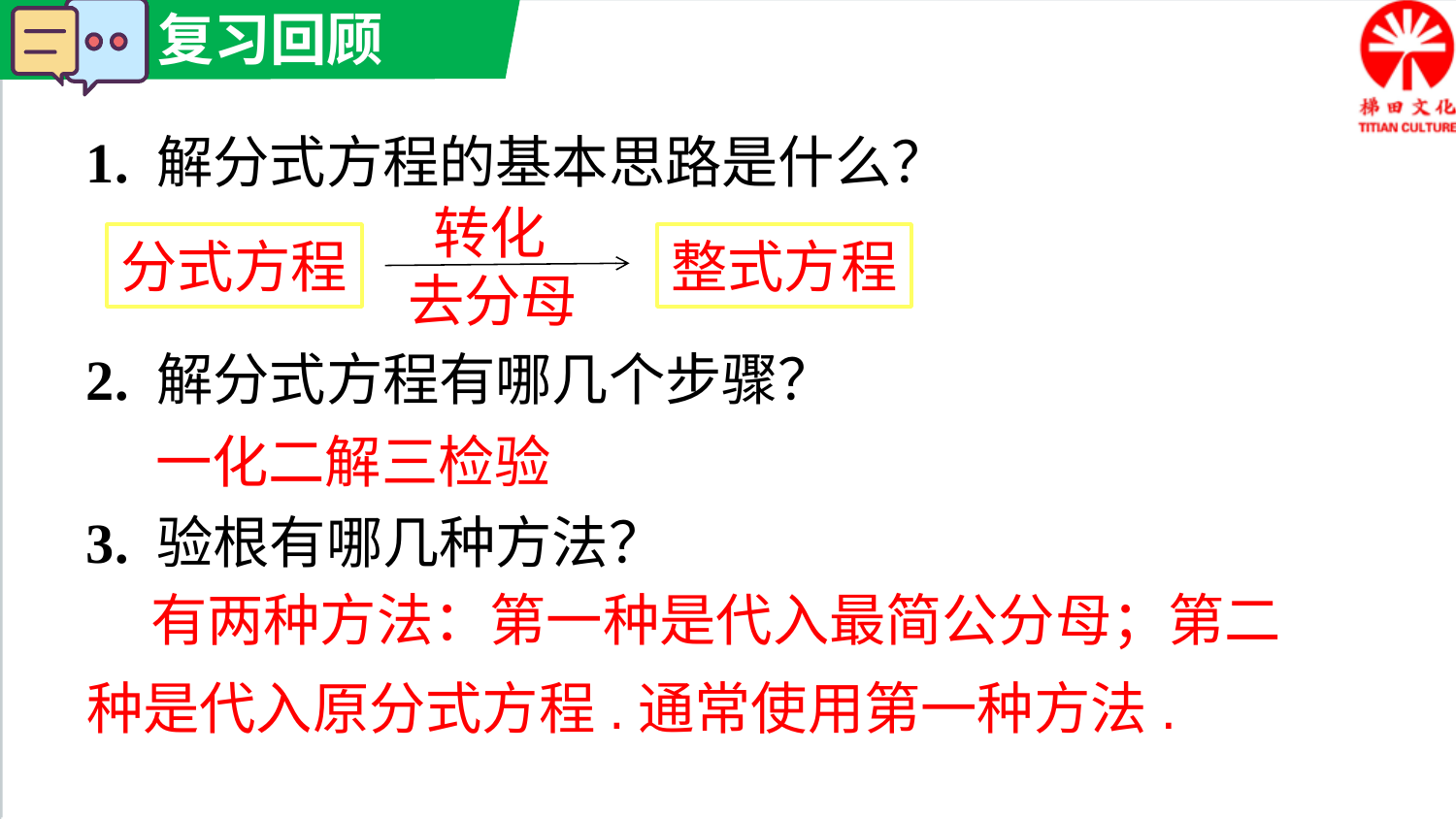

1. 解分式方程的基本思路是什么？

2. 解分式方程有哪几个步骤？

3. 验根有哪几种方法？
 转化
去分母
分式方程
整式方程
一化二解三检验
    有两种方法：第一种是代入最简公分母；第二种是代入原分式方程.通常使用第一种方法.